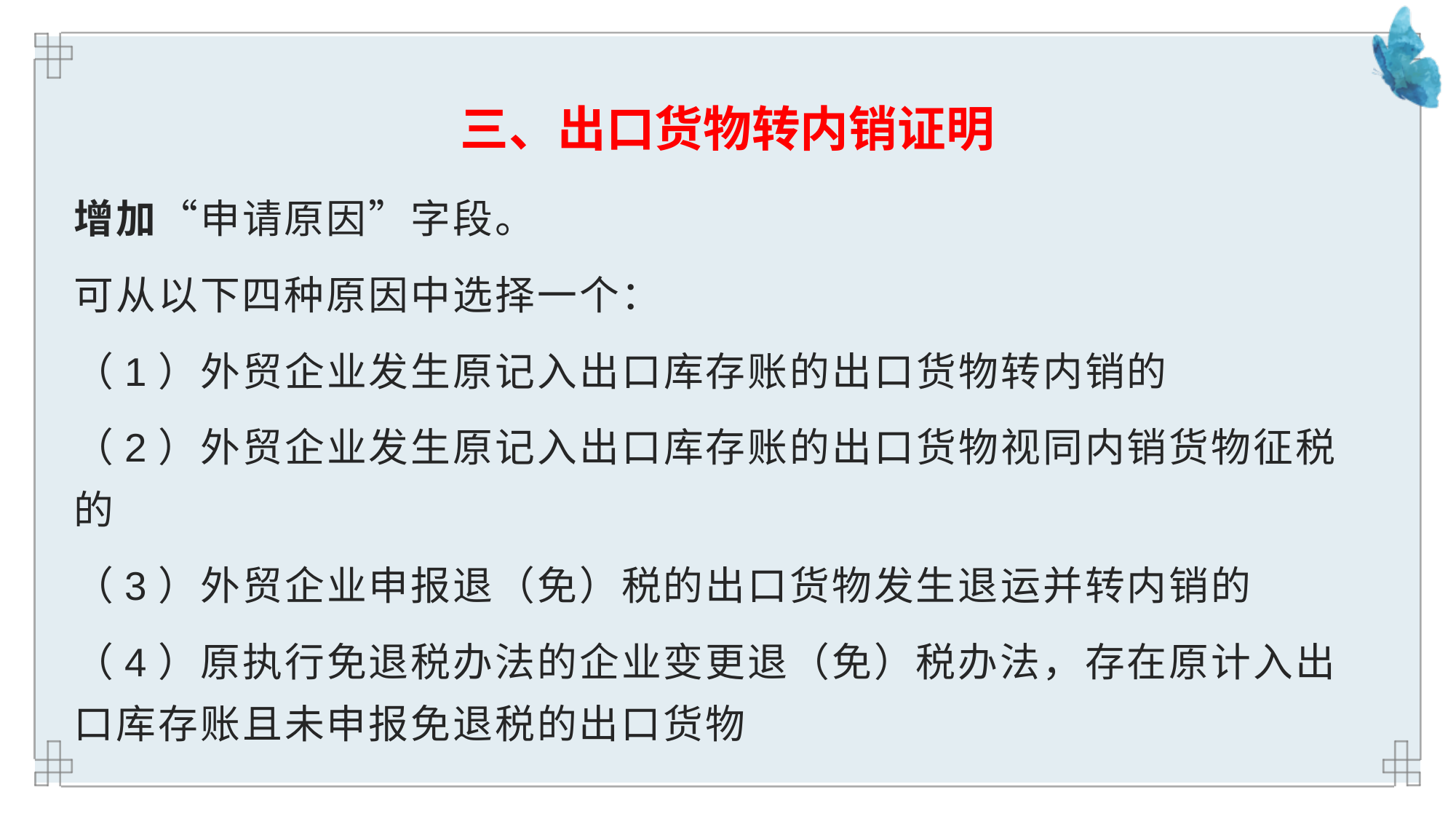

# 三、出口货物转内销证明

增加“申请原因”字段。
可从以下四种原因中选择一个：
（1）外贸企业发生原记入出口库存账的出口货物转内销的
（2）外贸企业发生原记入出口库存账的出口货物视同内销货物征税的
（3）外贸企业申报退（免）税的出口货物发生退运并转内销的
（4）原执行免退税办法的企业变更退（免）税办法，存在原计入出口库存账且未申报免退税的出口货物